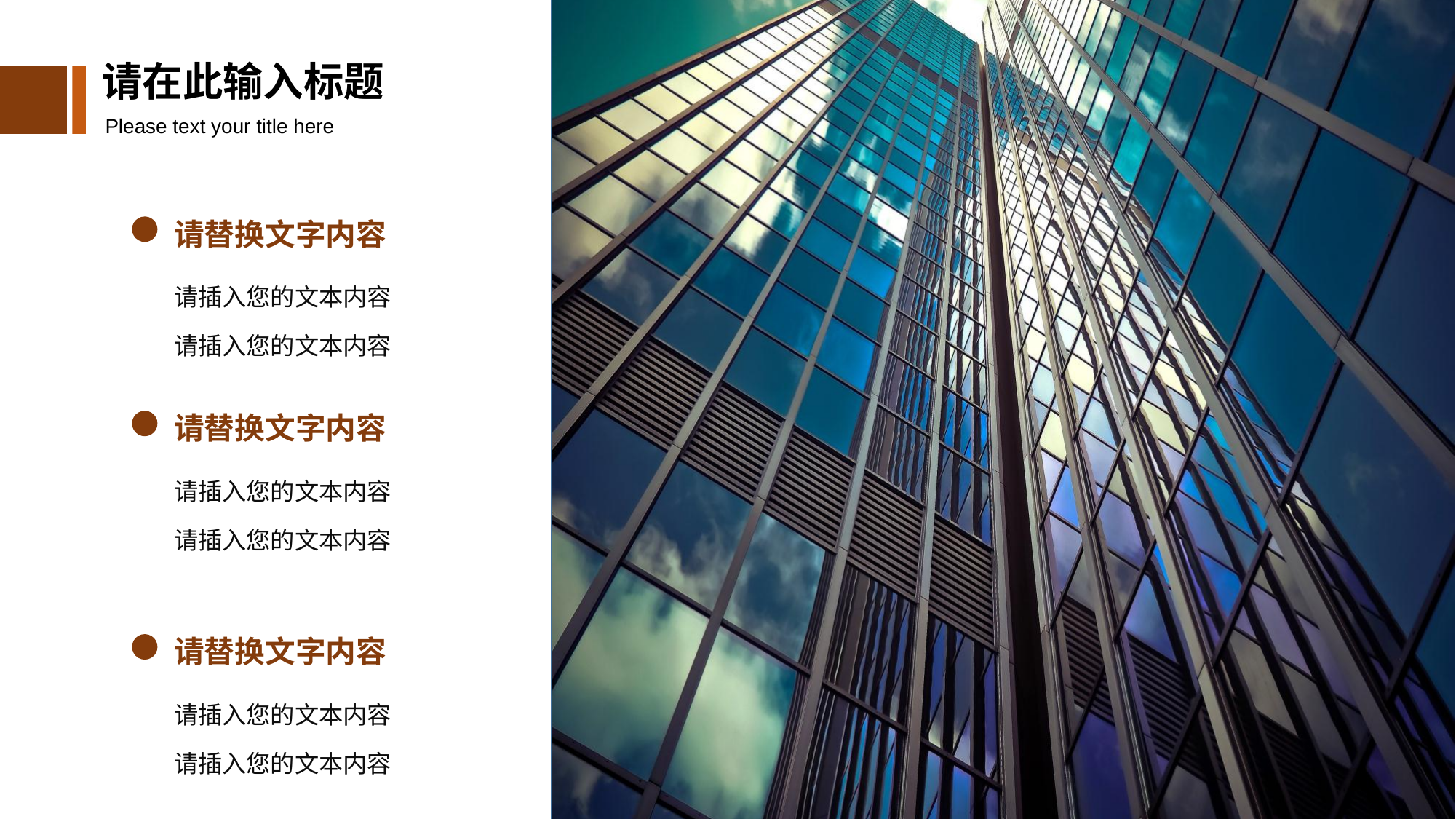

请替换文字内容

请插入您的文本内容
请插入您的文本内容

请替换文字内容

请插入您的文本内容
请插入您的文本内容
请替换文字内容

请插入您的文本内容
请插入您的文本内容